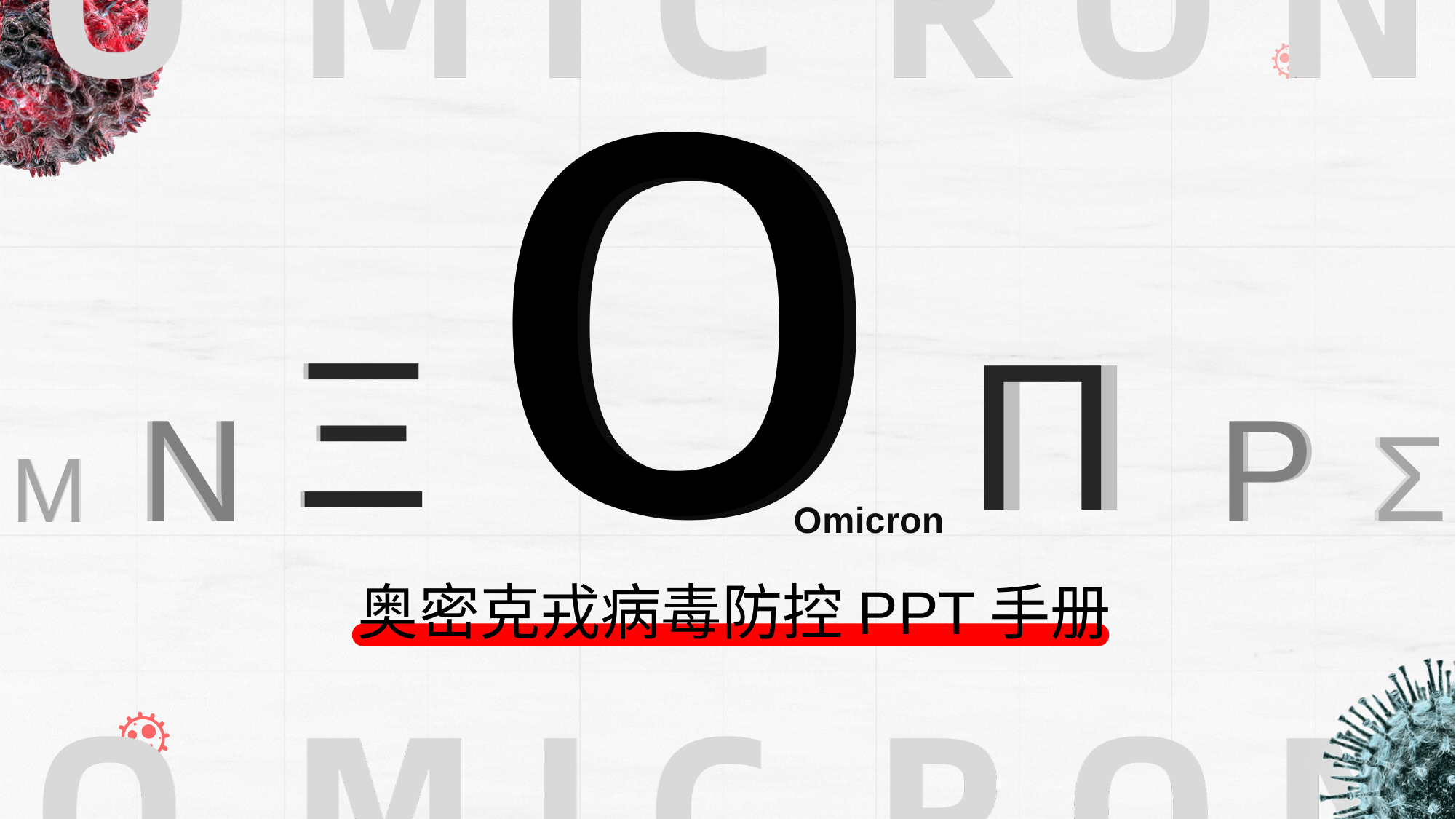

o
o
Ξ
Ξ
Π
Π
Ν
Ν
Ρ
Ρ
Σ
Σ
Μ
Μ
O mic ron
奥  密克戎病毒防控PPT手册